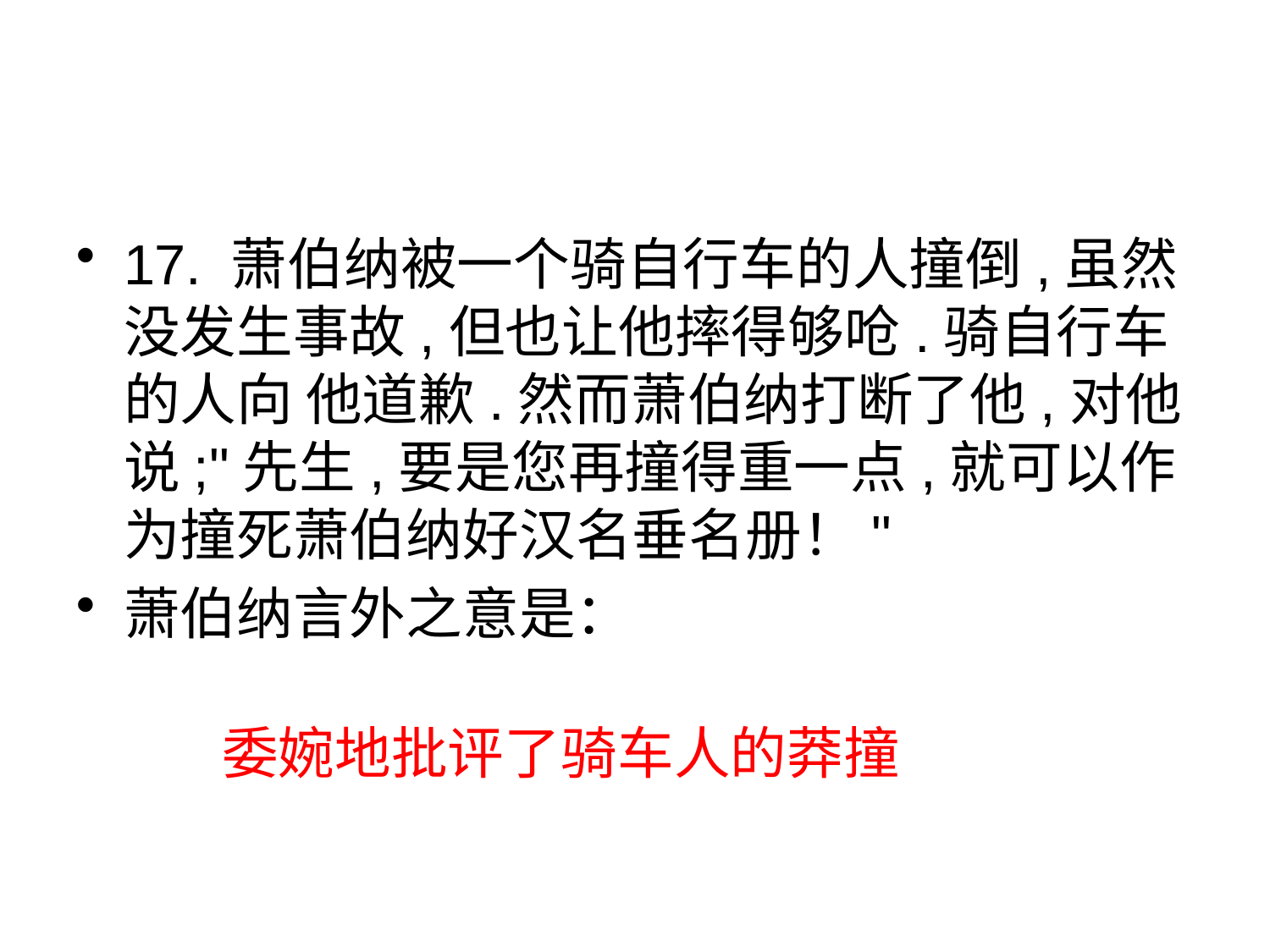

#
17. 萧伯纳被一个骑自行车的人撞倒,虽然没发生事故,但也让他摔得够呛.骑自行车的人向 他道歉.然而萧伯纳打断了他,对他说;"先生,要是您再撞得重一点,就可以作为撞死萧伯纳好汉名垂名册！"
萧伯纳言外之意是：
委婉地批评了骑车人的莽撞